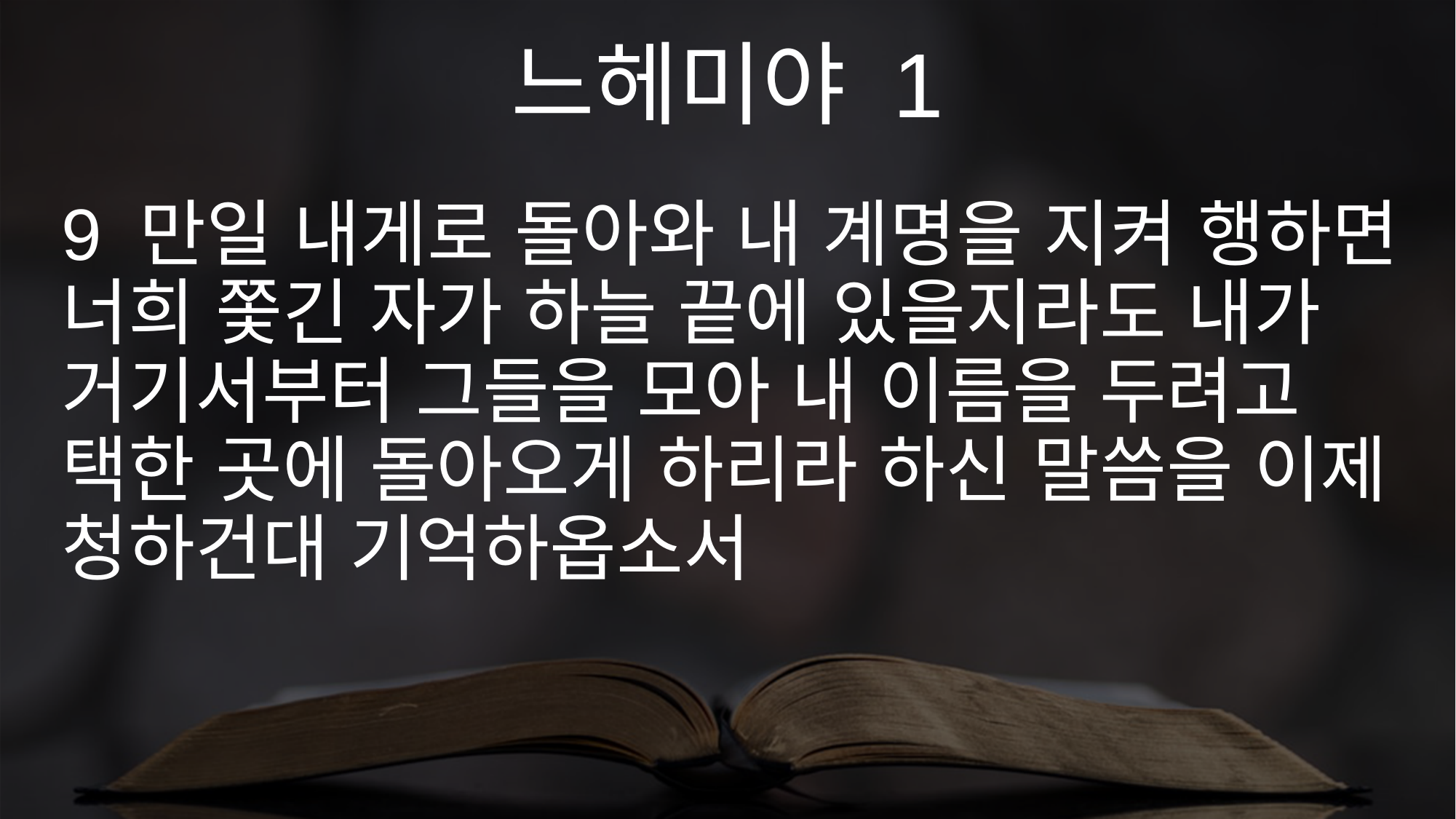

느헤미야 1
9 만일 내게로 돌아와 내 계명을 지켜 행하면 너희 쫓긴 자가 하늘 끝에 있을지라도 내가 거기서부터 그들을 모아 내 이름을 두려고 택한 곳에 돌아오게 하리라 하신 말씀을 이제 청하건대 기억하옵소서